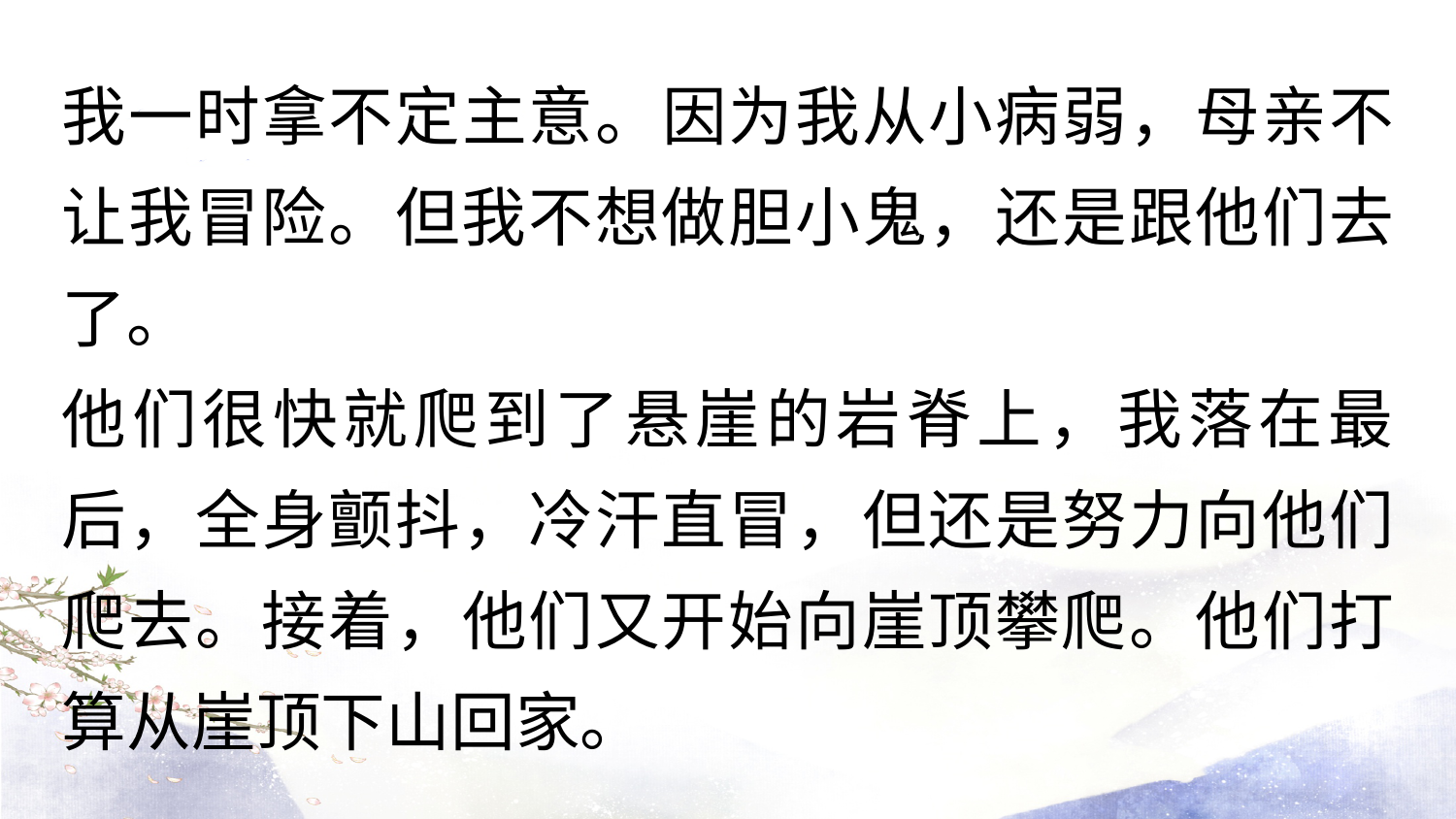

我一时拿不定主意。因为我从小病弱，母亲不让我冒险。但我不想做胆小鬼，还是跟他们去了。
他们很快就爬到了悬崖的岩脊上，我落在最后，全身颤抖，冷汗直冒，但还是努力向他们爬去。接着，他们又开始向崖顶攀爬。他们打算从崖顶下山回家。